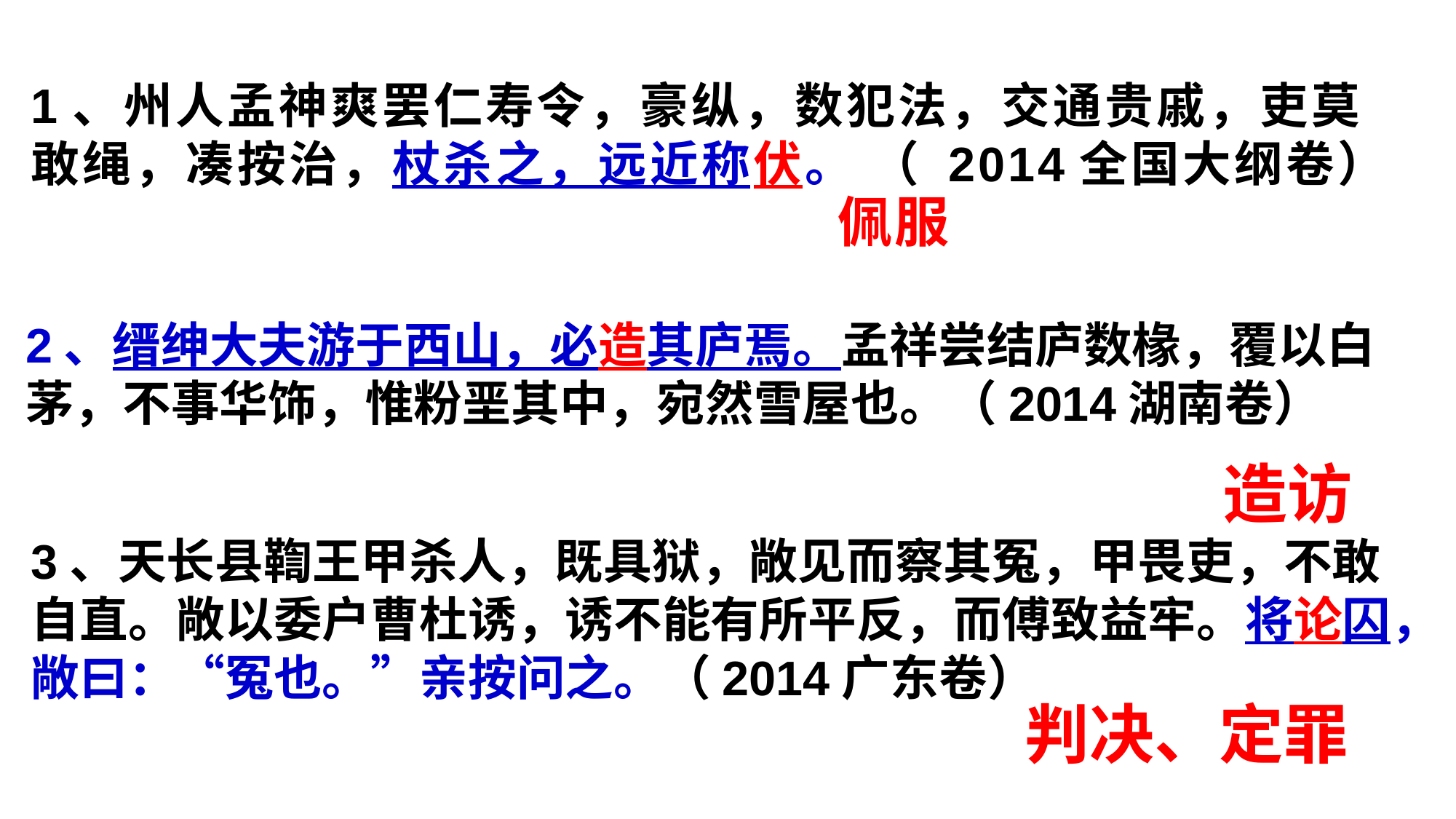

1、州人孟神爽罢仁寿令，豪纵，数犯法，交通贵戚，吏莫敢绳，凑按治，杖杀之，远近称伏。 （ 2014全国大纲卷）
佩服
2、缙绅大夫游于西山，必造其庐焉。孟祥尝结庐数椽，覆以白茅，不事华饰，惟粉垩其中，宛然雪屋也。（2014湖南卷）
造访
3、天长县鞫王甲杀人，既具狱，敞见而察其冤，甲畏吏，不敢自直。敞以委户曹杜诱，诱不能有所平反，而傅致益牢。将论囚，敞曰：“冤也。”亲按问之。（2014广东卷）
判决、定罪